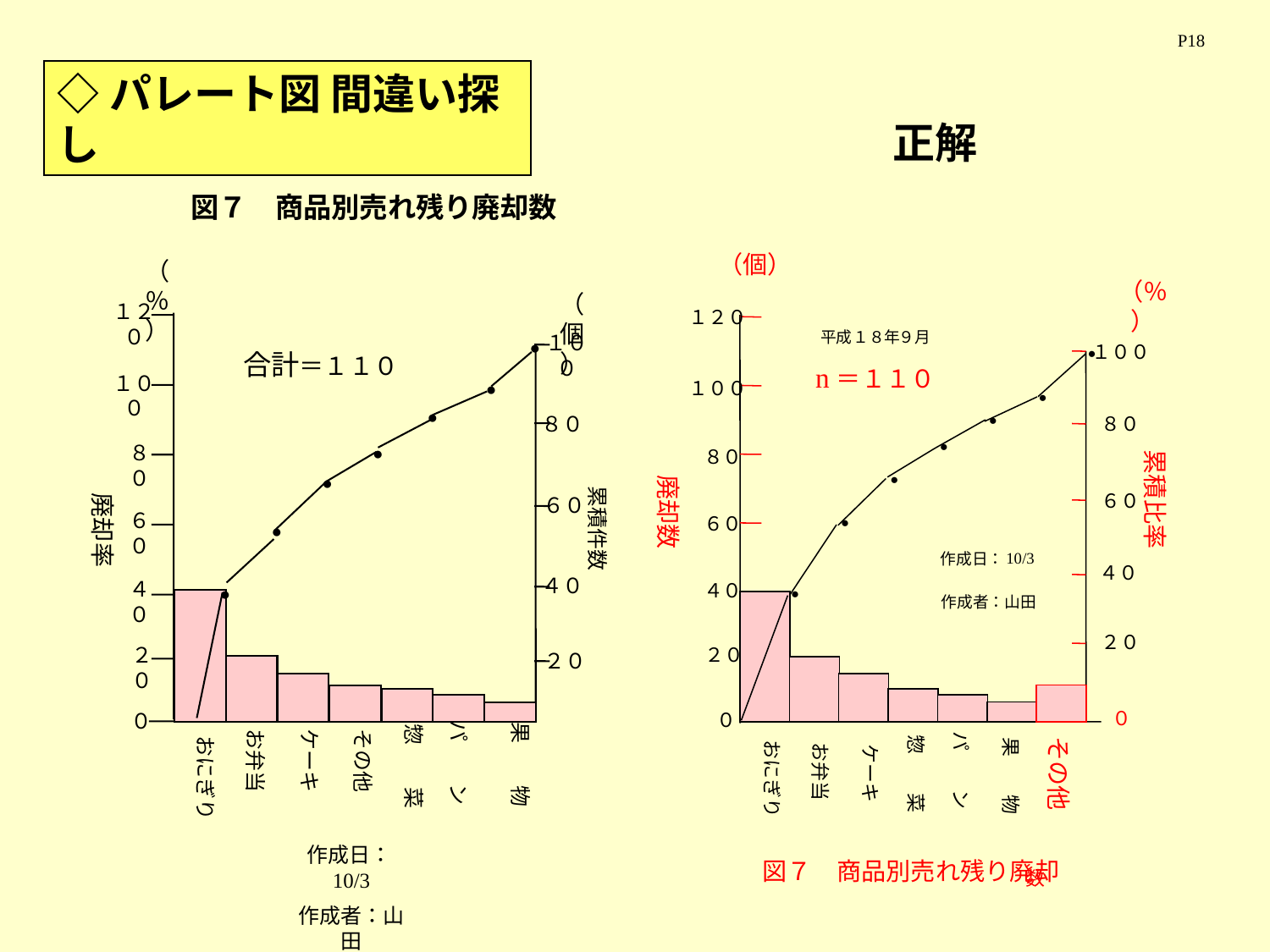

P18
◇パレート図 間違い探し
正解
（個）

（％）

１２０

平成
１８年
９月

１００
●

n＝１１０

１００

●

●
８０

●
８０

●

累積比率
６０
廃却数

６０
●

10/3
作成日：

４０

４０
●

作成者：山田

２０

２０

０
０

その他
パ　　ン
お弁当
ケーキ
惣　　菜
果　　物
おにぎり

図７　商品別売れ残り廃却
数

図７　商品別売れ残り廃却数
（％）
（個）
１２０

１００
●
合計＝１１０

１００
●
廃却率

累積件数

●
８０

８０
●

●

６０
６０
●

４０
４０
●

２０
２０

お弁当
ケーキ
その他

パ　　ン
果　　物

惣　　菜

０
おにぎり

作成日：10/3
作成者：山田